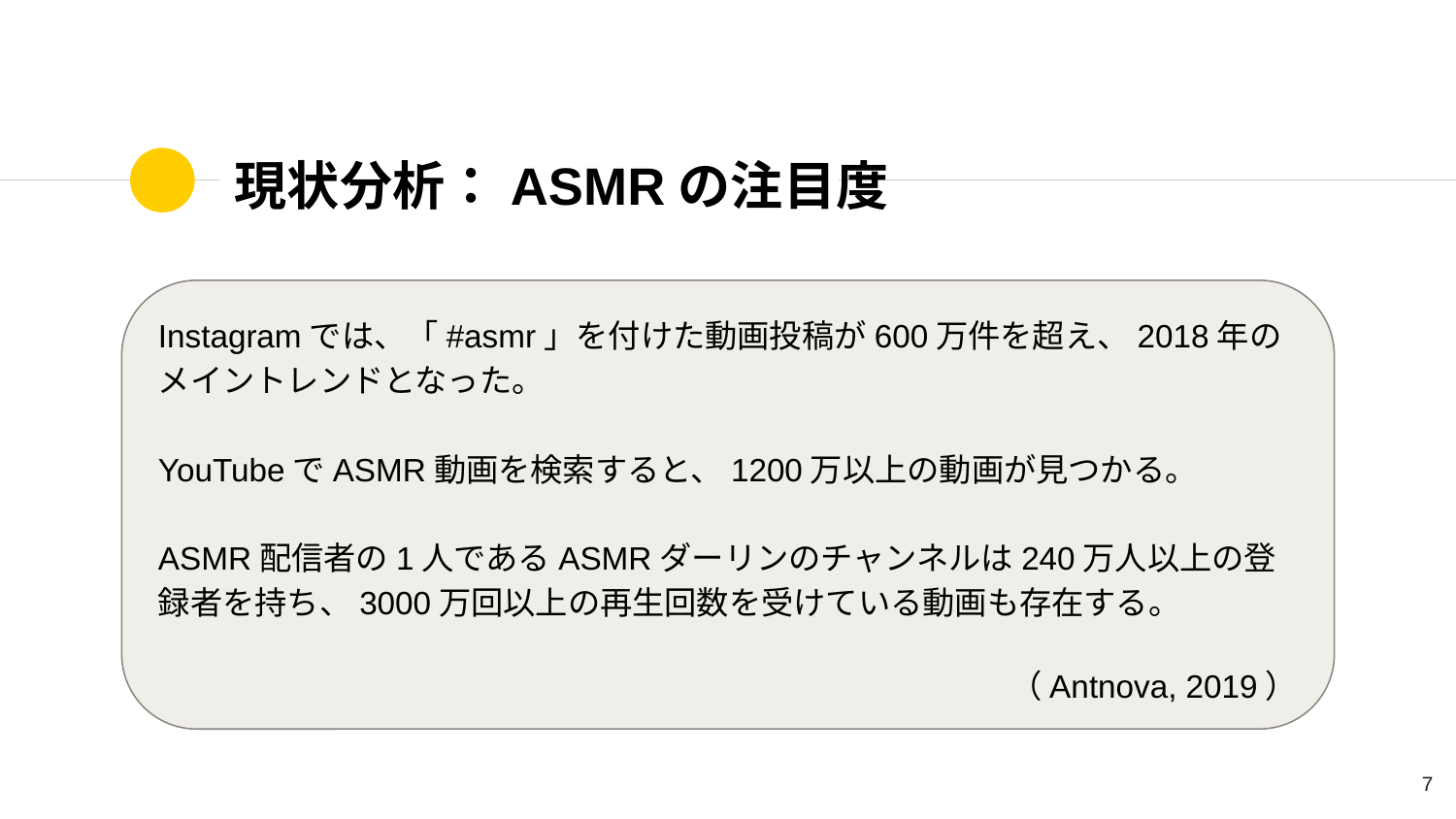

# 現状分析：ASMRの注目度

Instagramでは、「#asmr」を付けた動画投稿が600万件を超え、2018年のメイントレンドとなった。

YouTubeでASMR動画を検索すると、1200万以上の動画が見つかる。

ASMR配信者の1人であるASMRダーリンのチャンネルは240万人以上の登録者を持ち、3000万回以上の再生回数を受けている動画も存在する。

（Antnova, 2019）

7